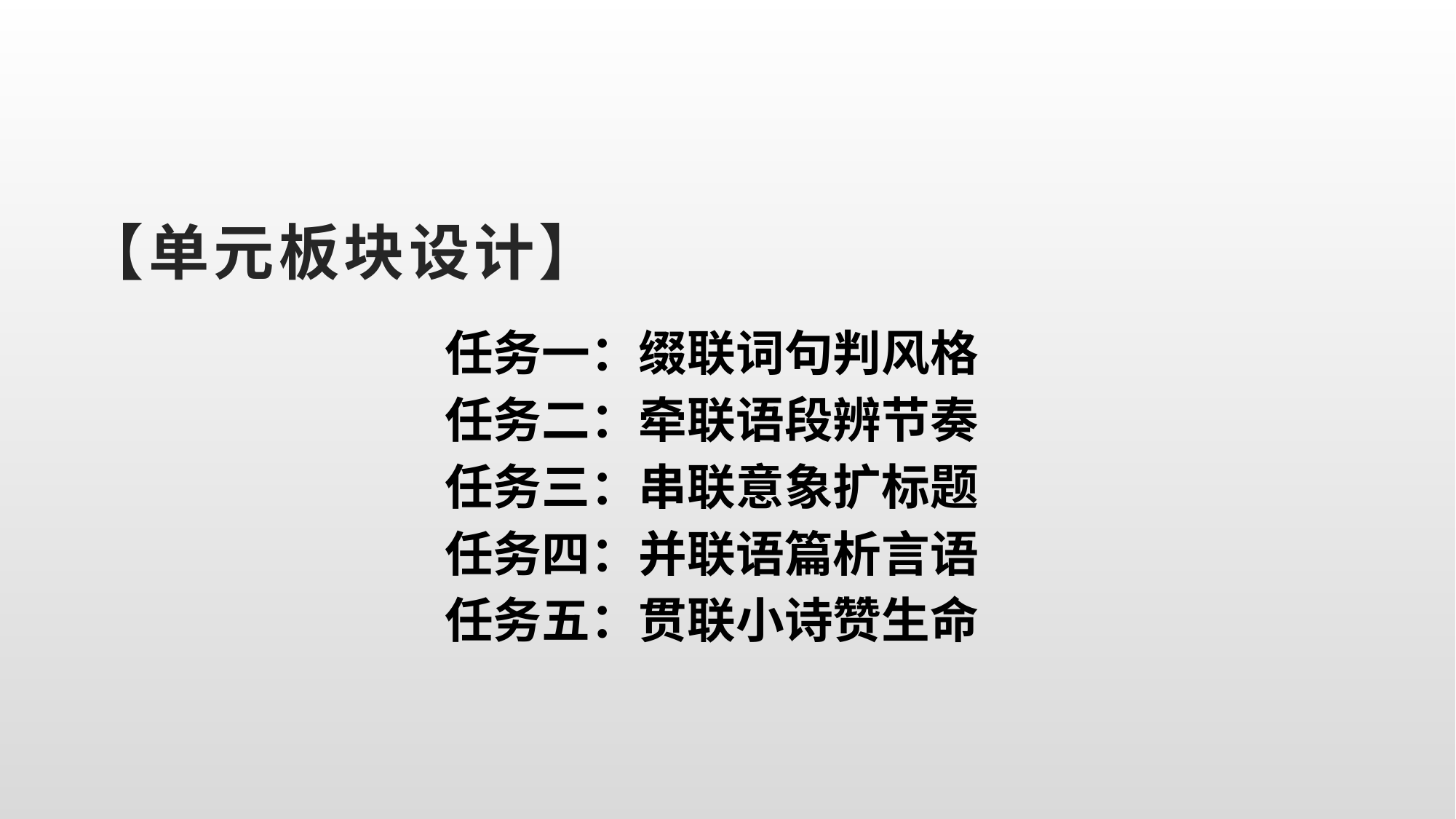

# 【单元板块设计】
任务一：缀联词句判风格
任务二：牵联语段辨节奏
任务三：串联意象扩标题
任务四：并联语篇析言语
任务五：贯联小诗赞生命